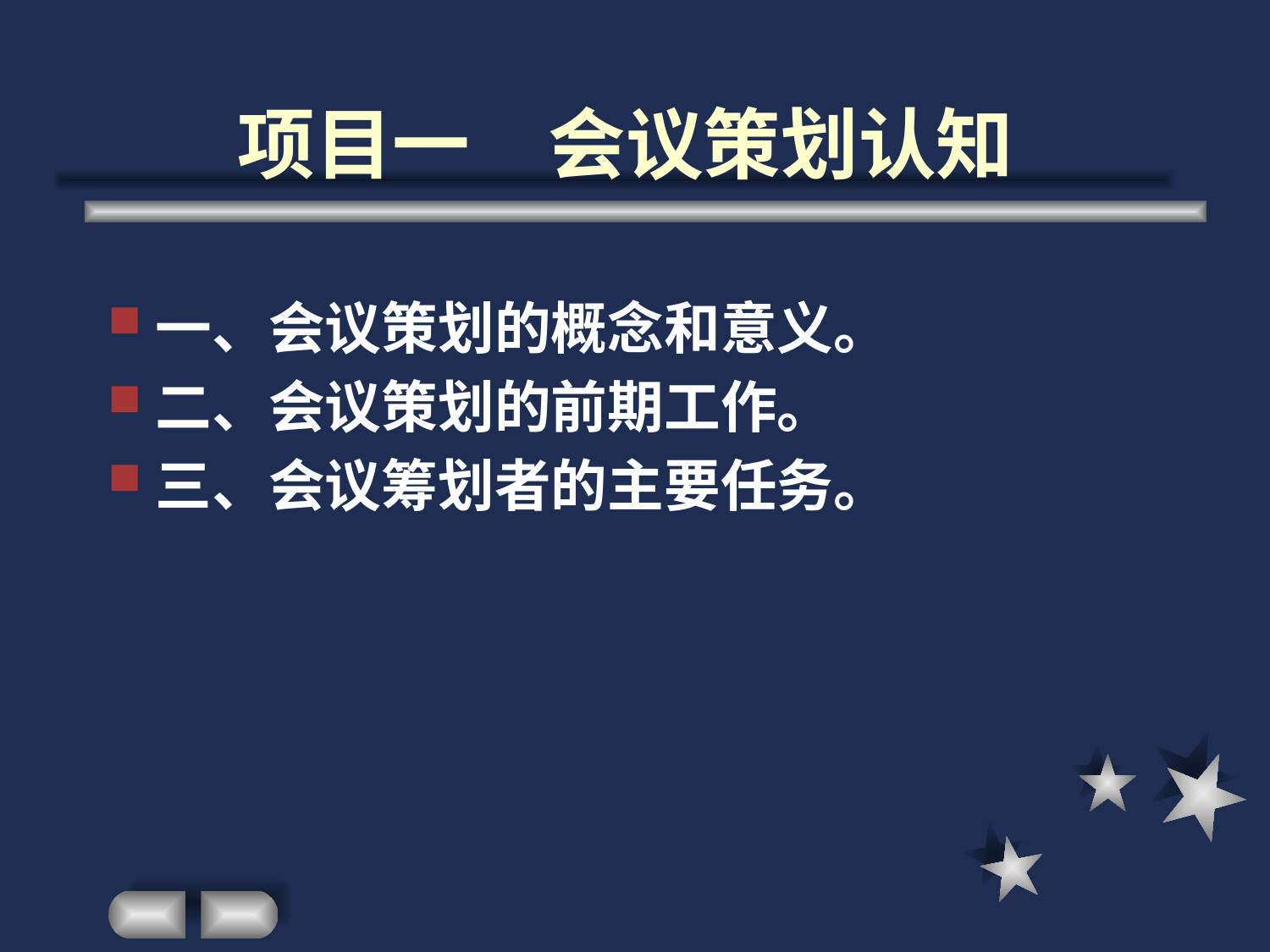

# 项目一　会议策划认知
一、会议策划的概念和意义。
二、会议策划的前期工作。
三、会议筹划者的主要任务。